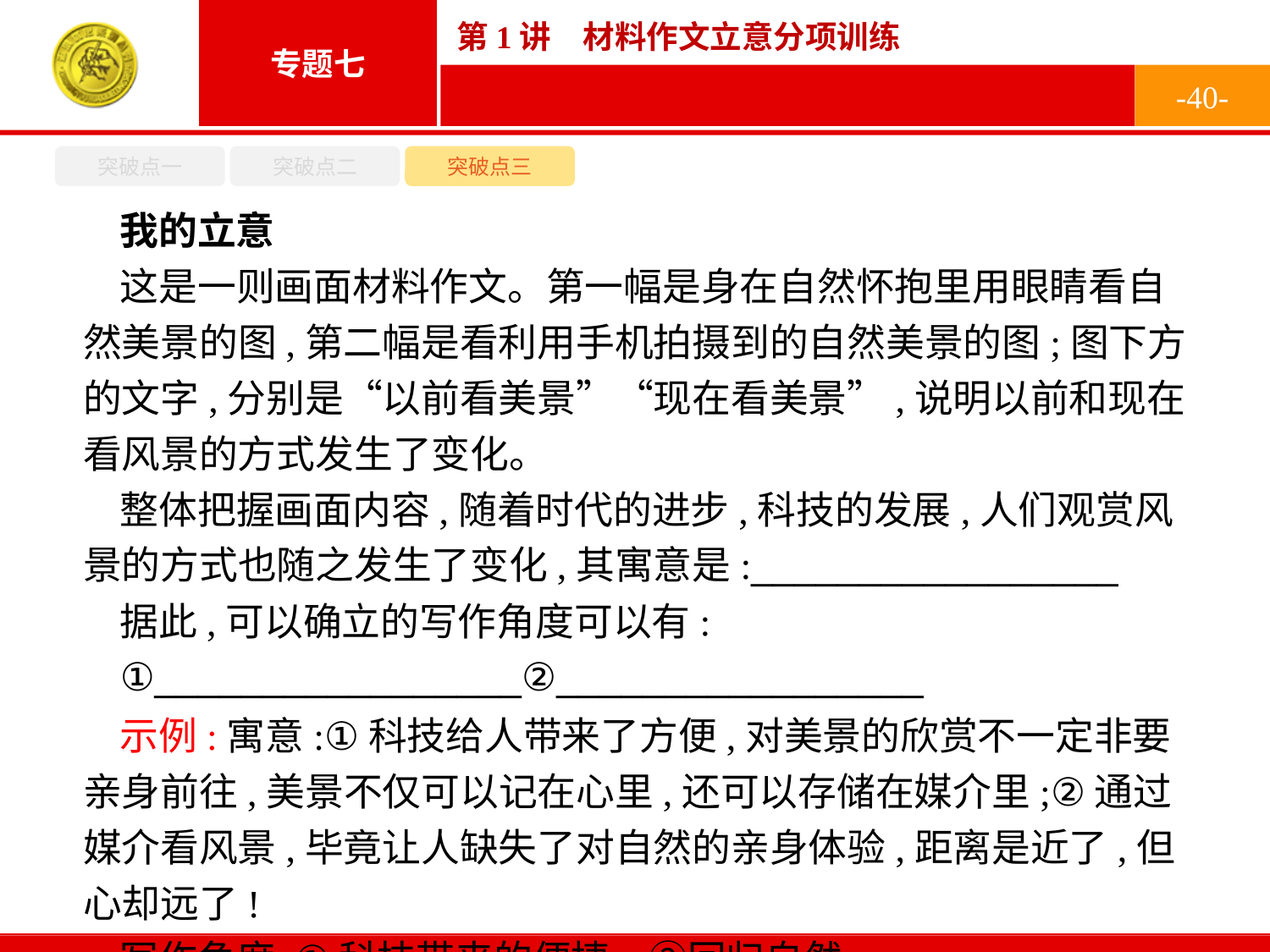

-40-
突破点一
突破点二
突破点三
我的立意
这是一则画面材料作文。第一幅是身在自然怀抱里用眼睛看自然美景的图,第二幅是看利用手机拍摄到的自然美景的图;图下方的文字,分别是“以前看美景”“现在看美景”,说明以前和现在看风景的方式发生了变化。
整体把握画面内容,随着时代的进步,科技的发展,人们观赏风景的方式也随之发生了变化,其寓意是:_________________
据此,可以确立的写作角度可以有:
①_________________②_________________
示例:寓意:①科技给人带来了方便,对美景的欣赏不一定非要亲身前往,美景不仅可以记在心里,还可以存储在媒介里;②通过媒介看风景,毕竟让人缺失了对自然的亲身体验,距离是近了,但心却远了!
写作角度:①科技带来的便捷。②回归自然。